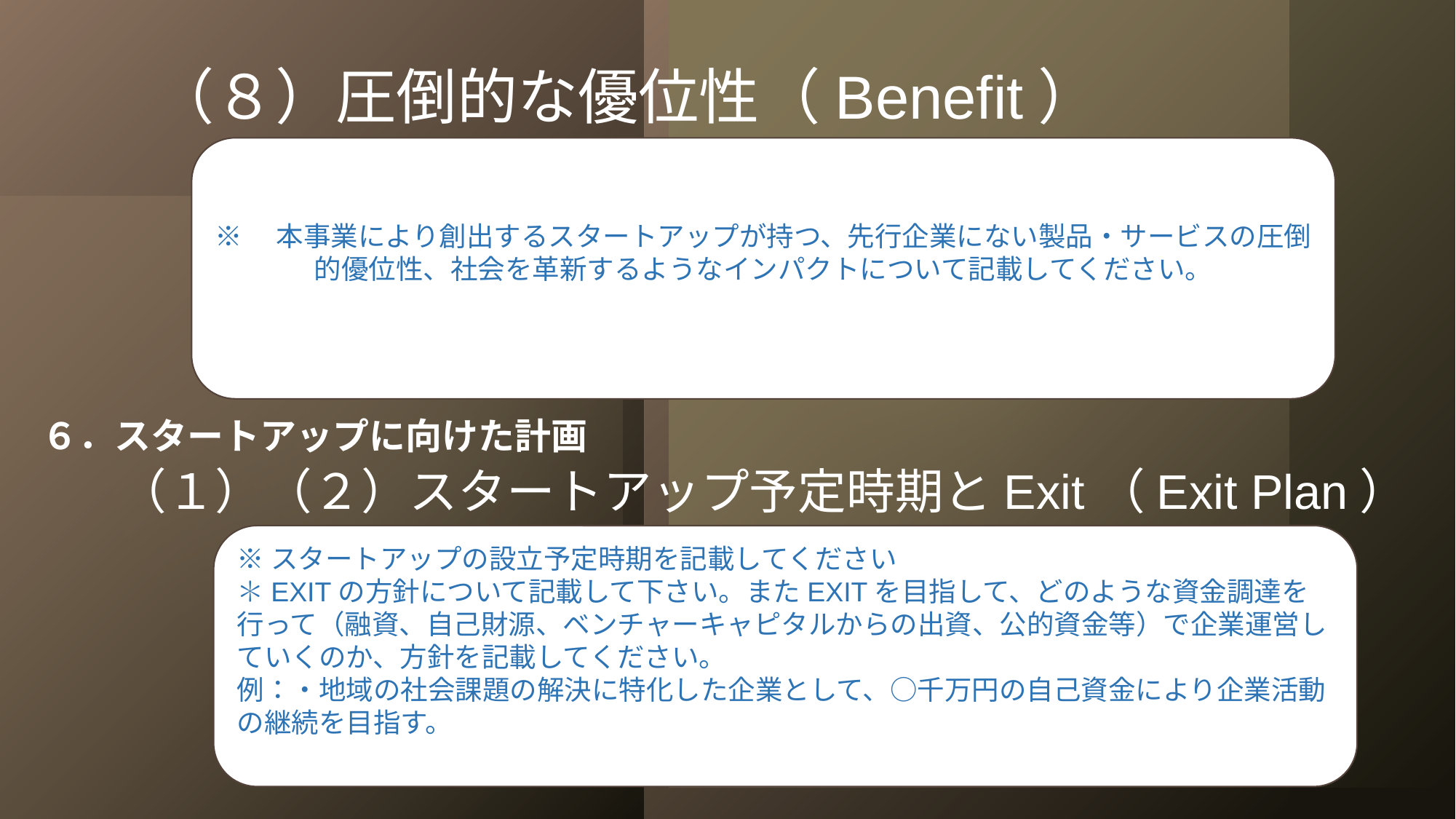

（８）圧倒的な優位性（Benefit）
※　本事業により創出するスタートアップが持つ、先行企業にない製品・サービスの圧倒的優位性、社会を革新するようなインパクトについて記載してください。

６．スタートアップに向けた計画
（１）（２）スタートアップ予定時期とExit（Exit Plan）
※スタートアップの設立予定時期を記載してください
＊EXITの方針について記載して下さい。またEXITを目指して、どのような資金調達を行って（融資、自己財源、ベンチャーキャピタルからの出資、公的資金等）で企業運営していくのか、方針を記載してください。
例：・地域の社会課題の解決に特化した企業として、○千万円の自己資金により企業活動の継続を目指す。